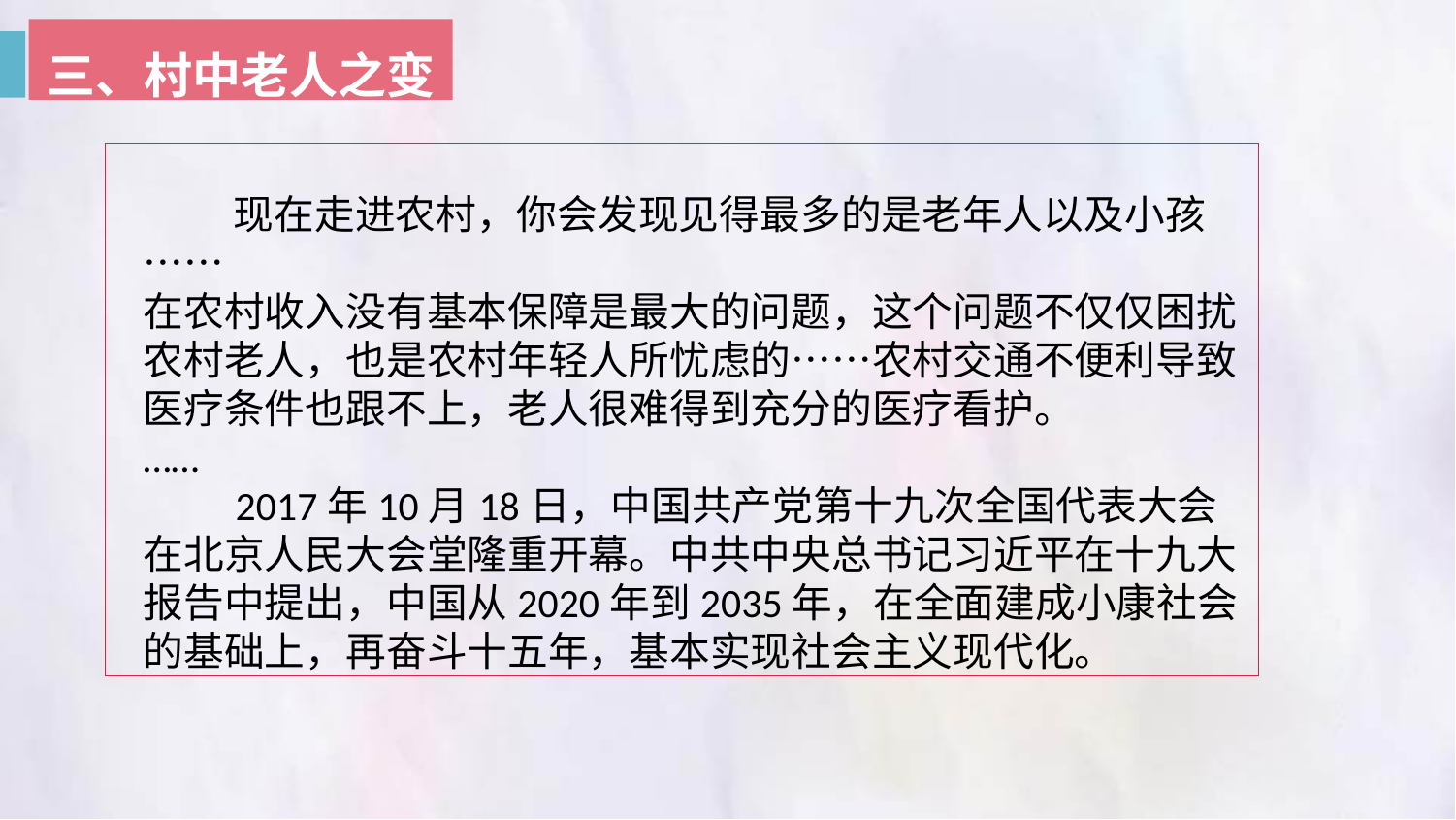

三、村中老人之变

         现在走进农村，你会发现见得最多的是老年人以及小孩……
在农村收入没有基本保障是最大的问题，这个问题不仅仅困扰农村老人，也是农村年轻人所忧虑的……农村交通不便利导致医疗条件也跟不上，老人很难得到充分的医疗看护。
……
          2017年10月18日，中国共产党第十九次全国代表大会在北京人民大会堂隆重开幕。中共中央总书记习近平在十九大报告中提出，中国从2020年到2035年，在全面建成小康社会的基础上，再奋斗十五年，基本实现社会主义现代化。